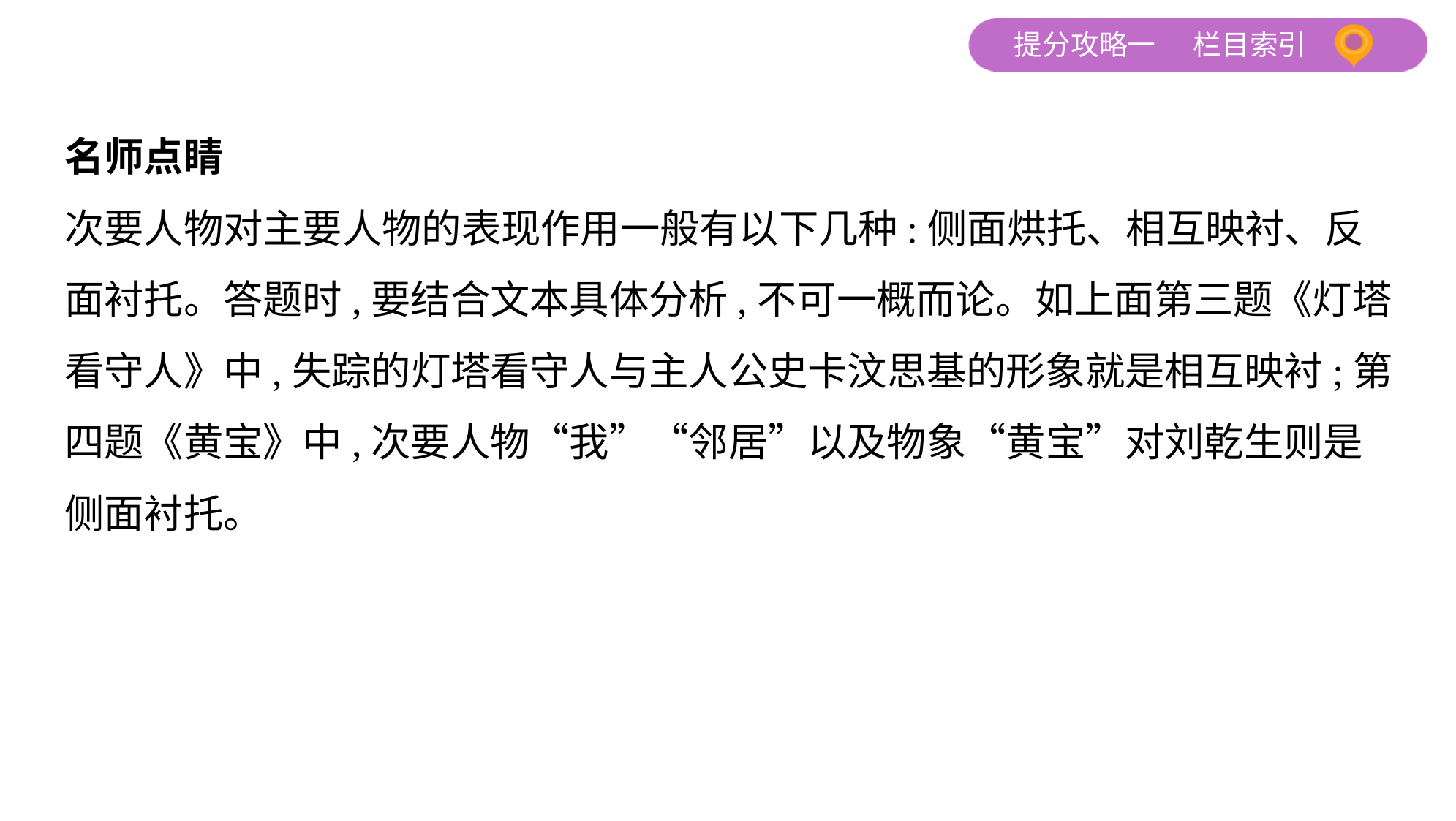

名师点睛
次要人物对主要人物的表现作用一般有以下几种:侧面烘托、相互映衬、反
面衬托。答题时,要结合文本具体分析,不可一概而论。如上面第三题《灯塔
看守人》中,失踪的灯塔看守人与主人公史卡汶思基的形象就是相互映衬;第
四题《黄宝》中,次要人物“我”“邻居”以及物象“黄宝”对刘乾生则是
侧面衬托。